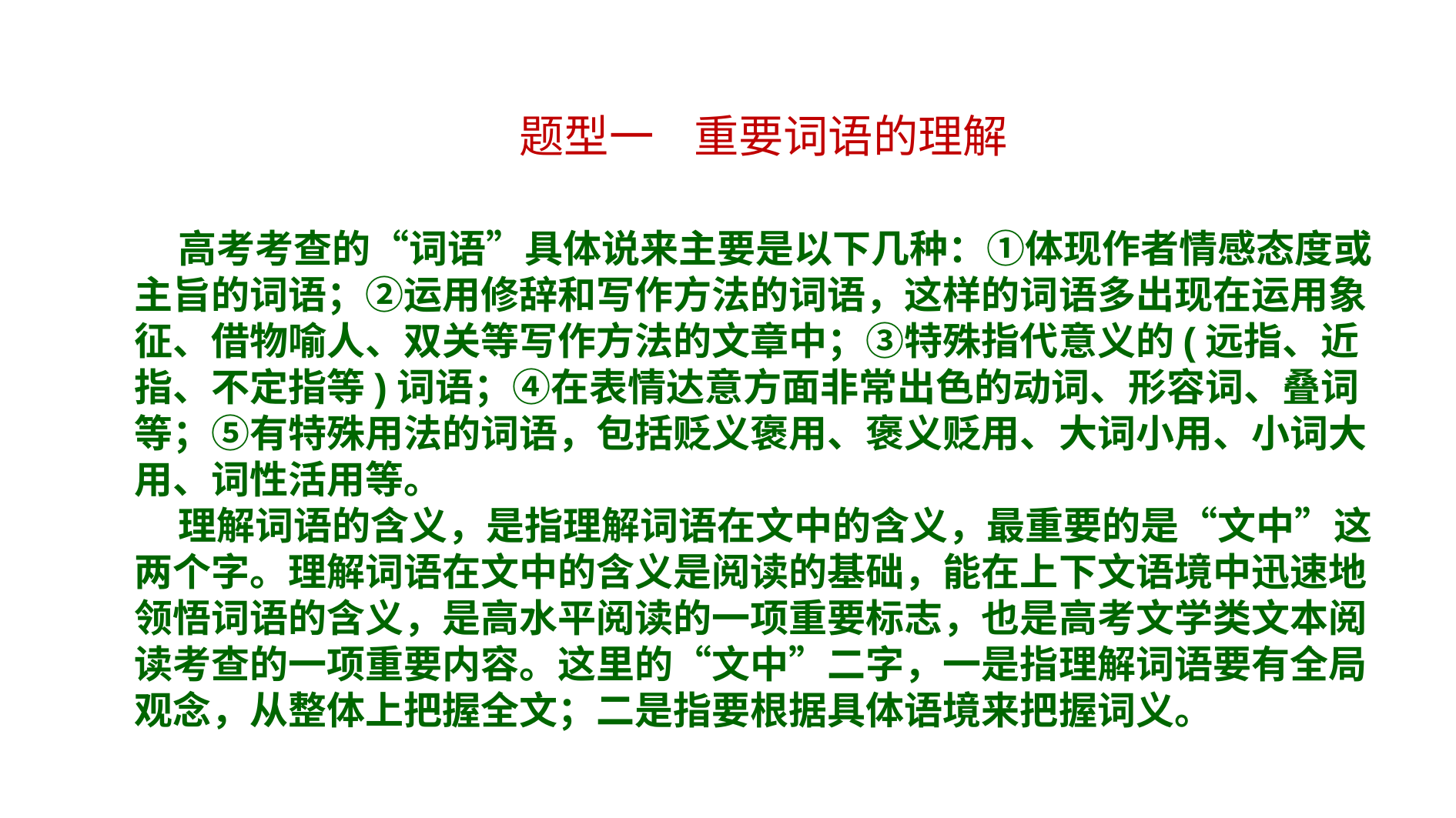

题型一    重要词语的理解

    高考考查的“词语”具体说来主要是以下几种：①体现作者情感态度或主旨的词语；②运用修辞和写作方法的词语，这样的词语多出现在运用象征、借物喻人、双关等写作方法的文章中；③特殊指代意义的(远指、近指、不定指等)词语；④在表情达意方面非常出色的动词、形容词、叠词等；⑤有特殊用法的词语，包括贬义褒用、褒义贬用、大词小用、小词大用、词性活用等。
    理解词语的含义，是指理解词语在文中的含义，最重要的是“文中”这两个字。理解词语在文中的含义是阅读的基础，能在上下文语境中迅速地领悟词语的含义，是高水平阅读的一项重要标志，也是高考文学类文本阅读考查的一项重要内容。这里的“文中”二字，一是指理解词语要有全局观念，从整体上把握全文；二是指要根据具体语境来把握词义。